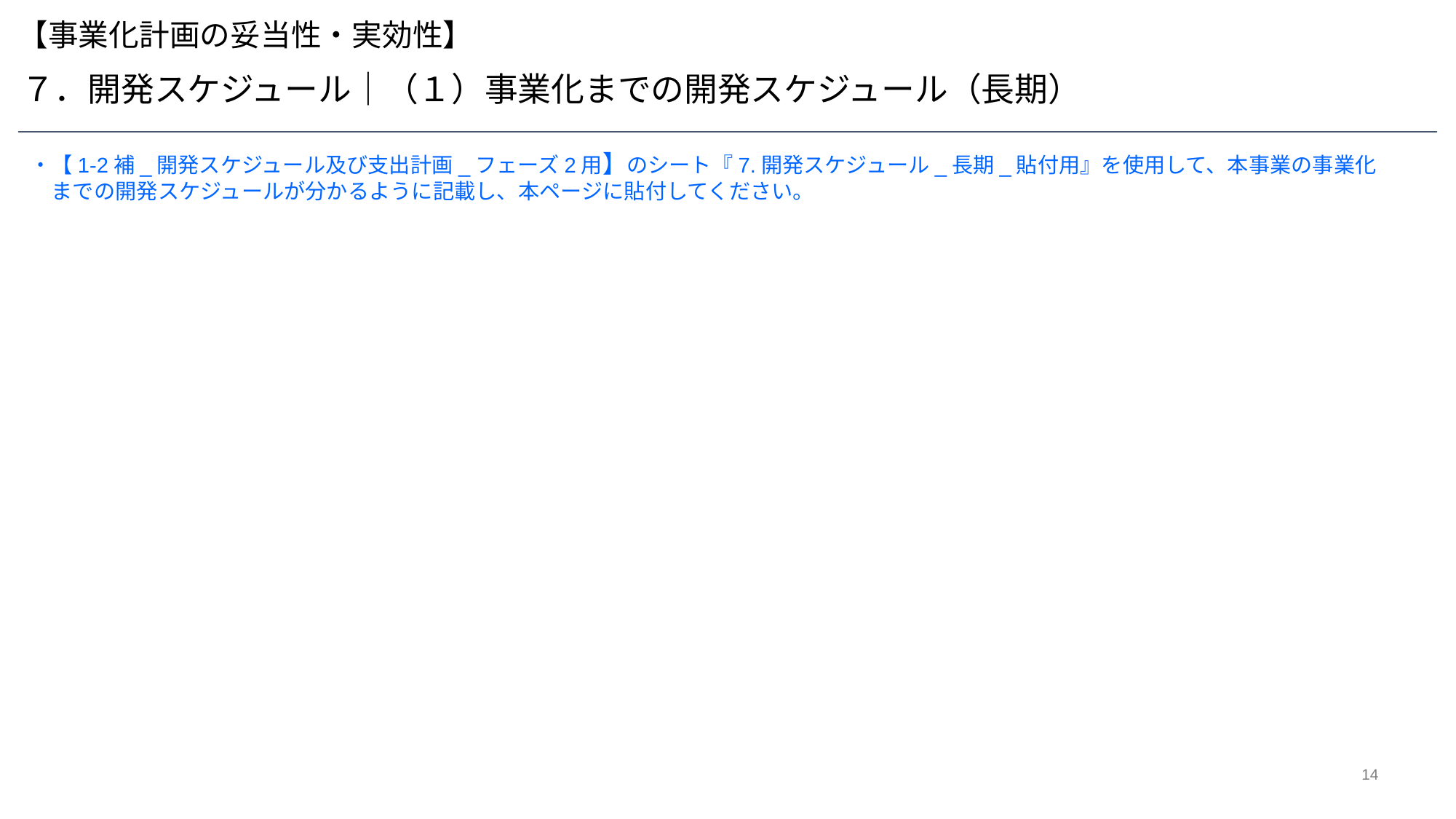

【事業化計画の妥当性・実効性】
７．開発スケジュール｜（１）事業化までの開発スケジュール（長期）
・【1-2補_開発スケジュール及び支出計画_フェーズ2用】のシート『7.開発スケジュール_長期_貼付用』を使用して、本事業の事業化までの開発スケジュールが分かるように記載し、本ページに貼付してください。